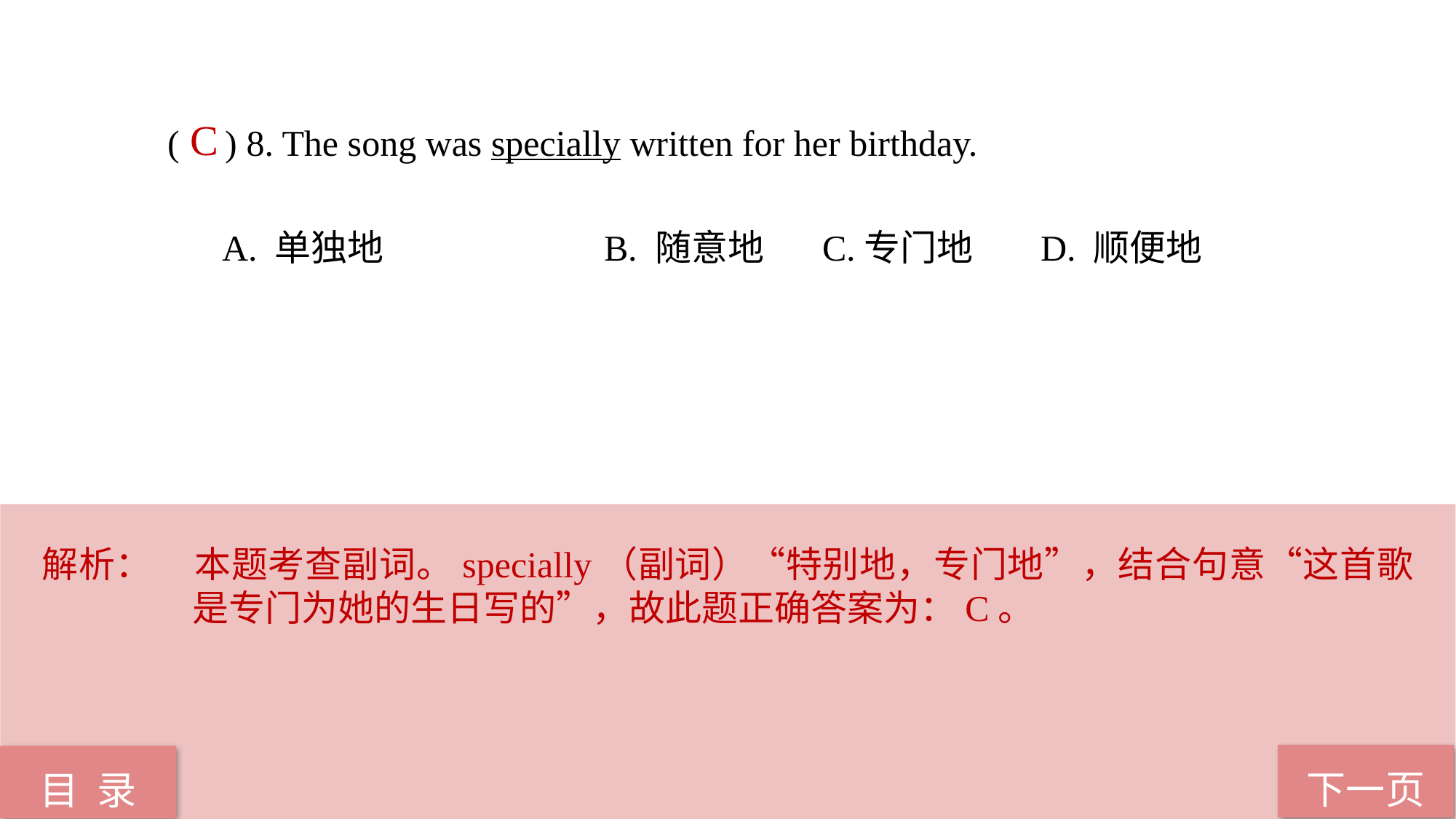

(     ) 8. The song was specially written for her birthday.

A. 单独地 		B. 随意地 	C.专门地 	D. 顺便地
C
解析：	本题考查副词。specially（副词）“特别地，专门地”，结合句意“这首歌是专门为她的生日写的”，故此题正确答案为：C。